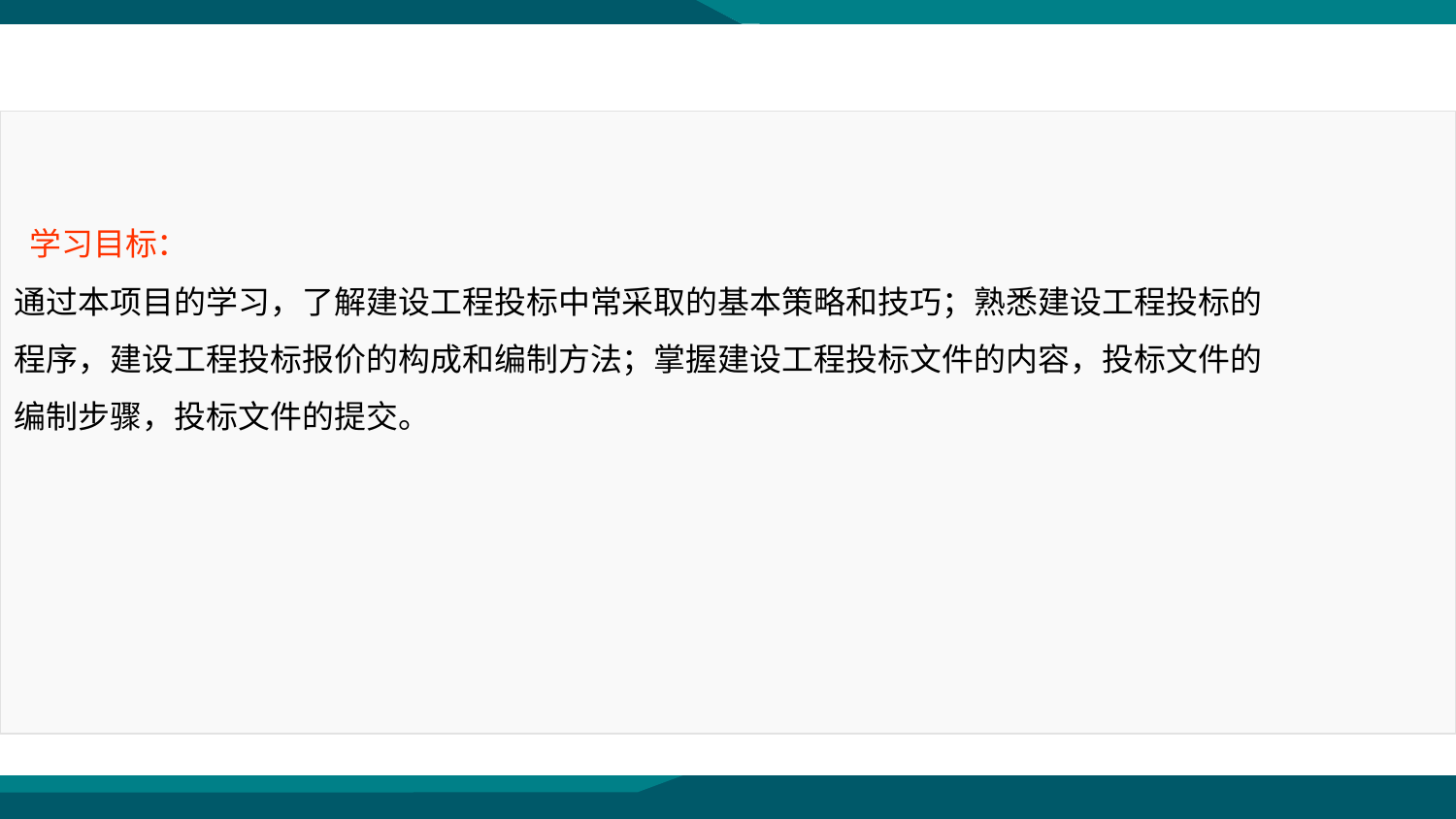

学习目标：
通过本项目的学习，了解建设工程投标中常采取的基本策略和技巧；熟悉建设工程投标的程序，建设工程投标报价的构成和编制方法；掌握建设工程投标文件的内容，投标文件的编制步骤，投标文件的提交。